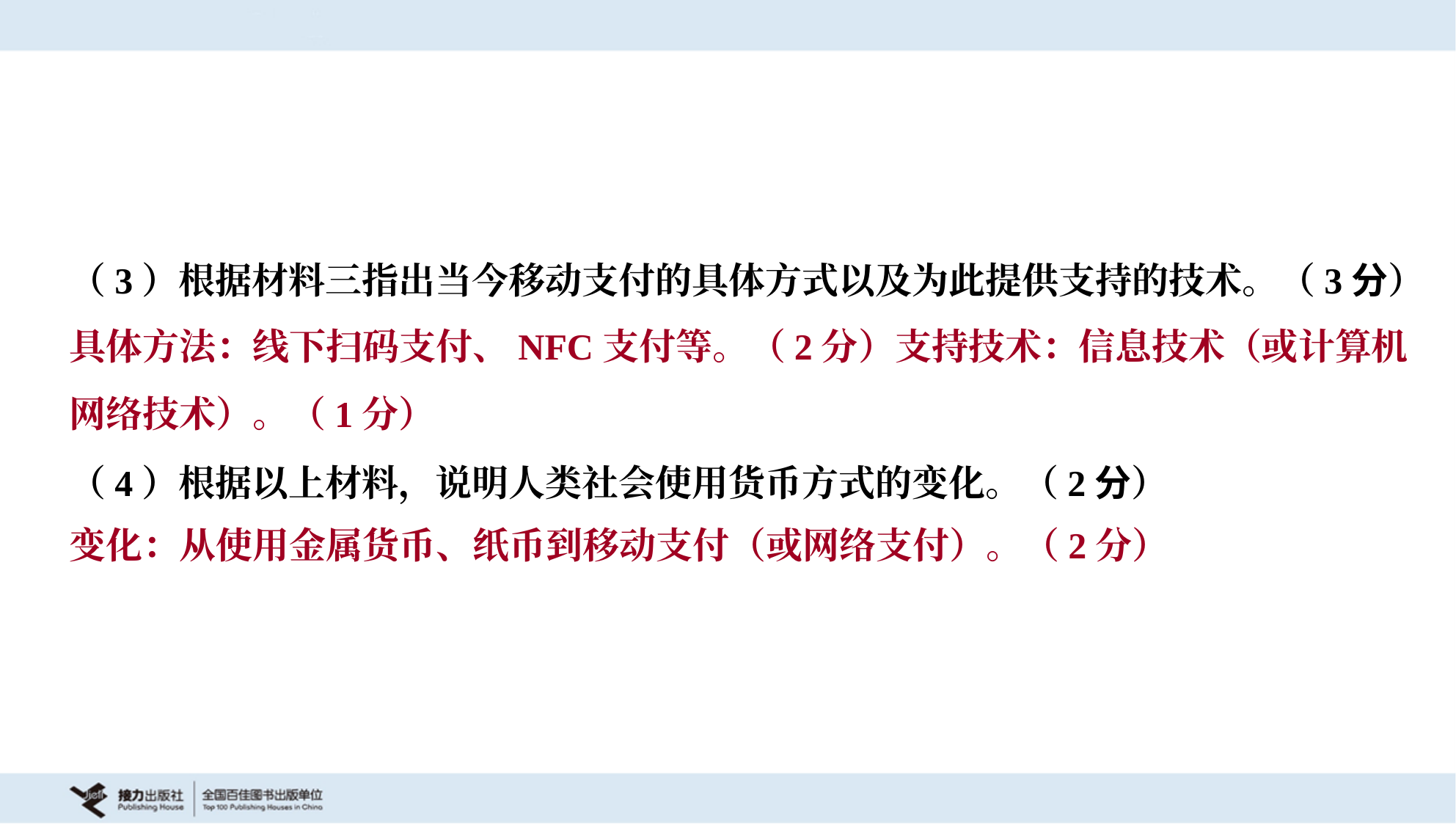

（3）根据材料三指出当今移动支付的具体方式以及为此提供支持的技术。（3分）
具体方法：线下扫码支付、NFC支付等。（2分）支持技术：信息技术（或计算机
网络技术）。（1分）
（4）根据以上材料，说明人类社会使用货币方式的变化。（2分）
变化：从使用金属货币、纸币到移动支付（或网络支付）。（2分）